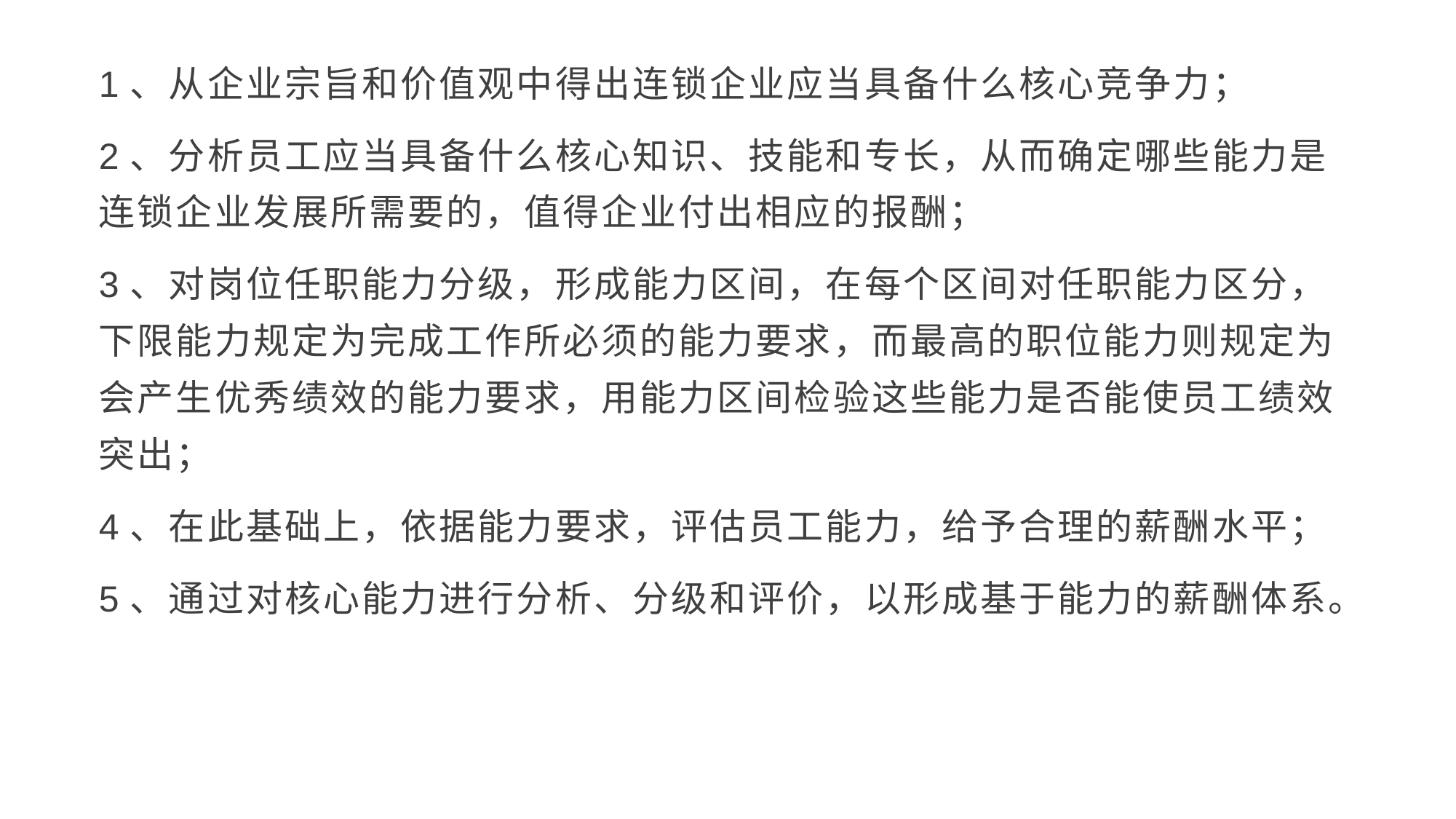

1、从企业宗旨和价值观中得出连锁企业应当具备什么核心竞争力；
2、分析员工应当具备什么核心知识、技能和专长，从而确定哪些能力是连锁企业发展所需要的，值得企业付出相应的报酬；
3、对岗位任职能力分级，形成能力区间，在每个区间对任职能力区分，下限能力规定为完成工作所必须的能力要求，而最高的职位能力则规定为会产生优秀绩效的能力要求，用能力区间检验这些能力是否能使员工绩效突出；
4、在此基础上，依据能力要求，评估员工能力，给予合理的薪酬水平；
5、通过对核心能力进行分析、分级和评价，以形成基于能力的薪酬体系。